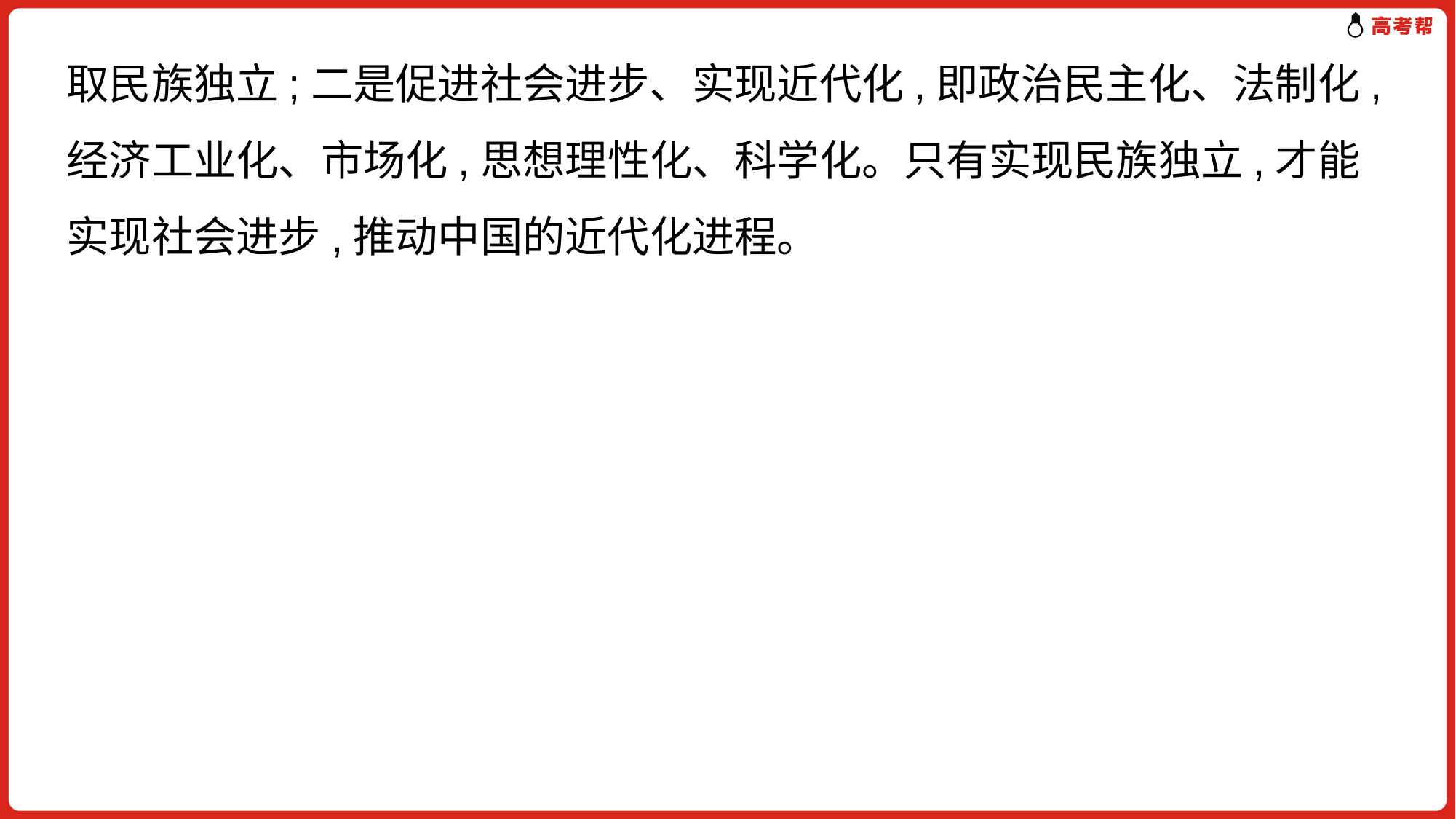

取民族独立;二是促进社会进步、实现近代化,即政治民主化、法制化,经济工业化、市场化,思想理性化、科学化。只有实现民族独立,才能实现社会进步,推动中国的近代化进程。